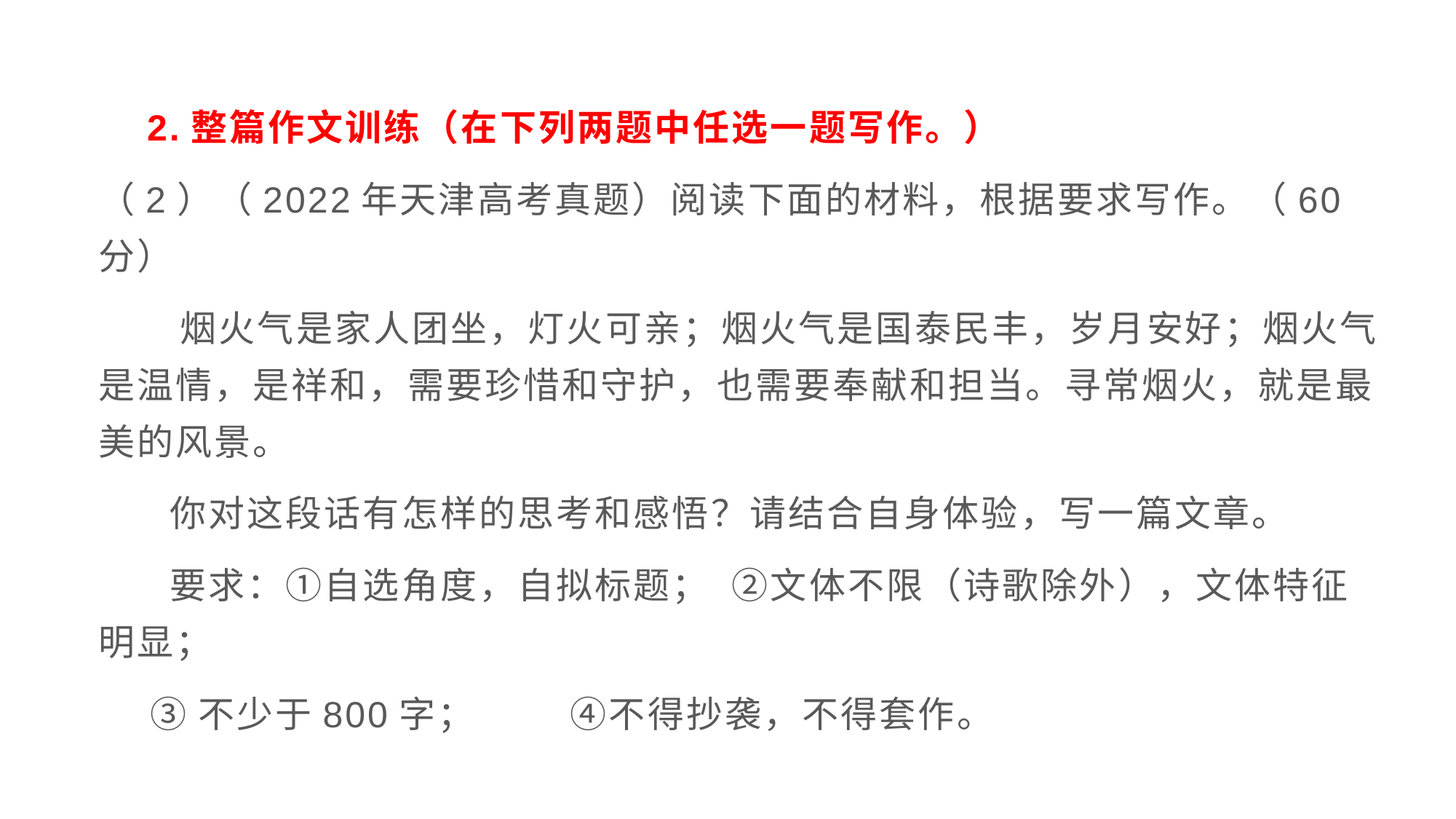

2.整篇作文训练（在下列两题中任选一题写作。）
（2）（2022年天津高考真题）阅读下面的材料，根据要求写作。（60分）
       烟火气是家人团坐，灯火可亲；烟火气是国泰民丰，岁月安好；烟火气是温情，是祥和，需要珍惜和守护，也需要奉献和担当。寻常烟火，就是最美的风景。
      你对这段话有怎样的思考和感悟？请结合自身体验，写一篇文章。
      要求：①自选角度，自拟标题；  ②文体不限（诗歌除外），文体特征明显；
     ③不少于800字；         ④不得抄袭，不得套作。